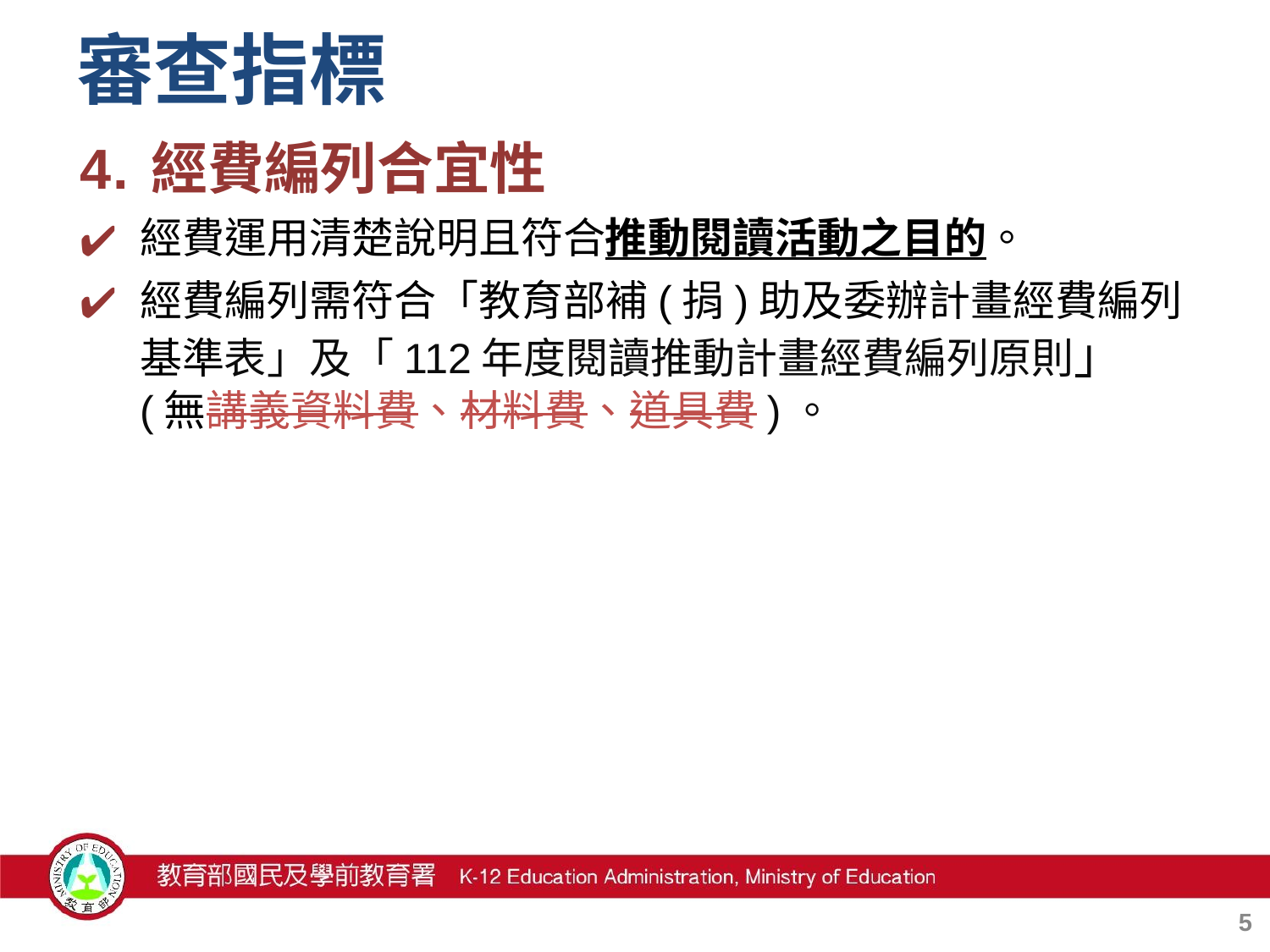

# 審查指標
經費編列合宜性
經費運用清楚說明且符合推動閱讀活動之目的。
經費編列需符合「教育部補(捐)助及委辦計畫經費編列基準表」及「112年度閱讀推動計畫經費編列原則」(無講義資料費、材料費、道具費)。

5